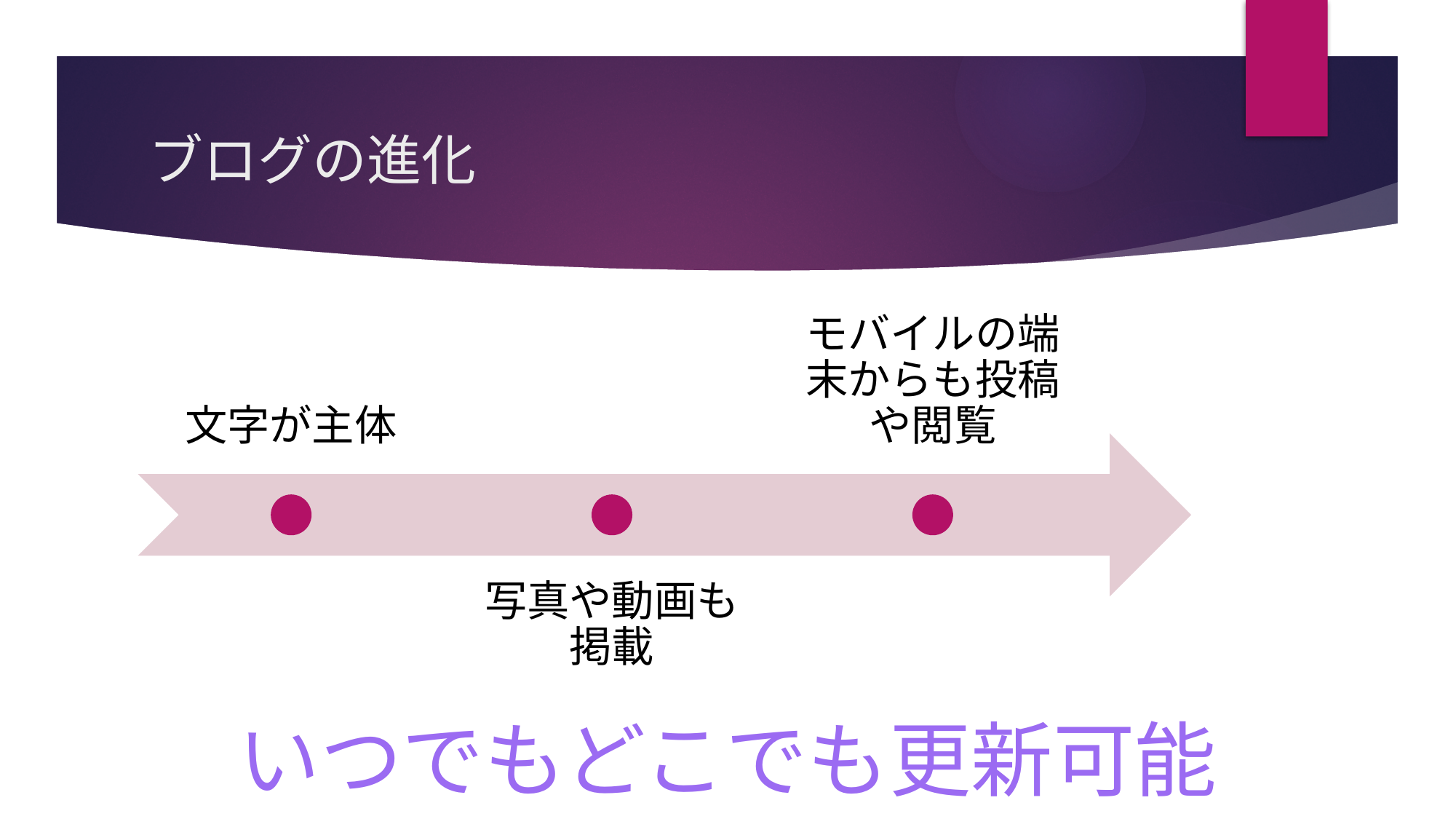

# ブログの進化
文字が主体
写真や動画も掲載
モバイルの端末からも投稿や閲覧
いつでもどこでも更新可能